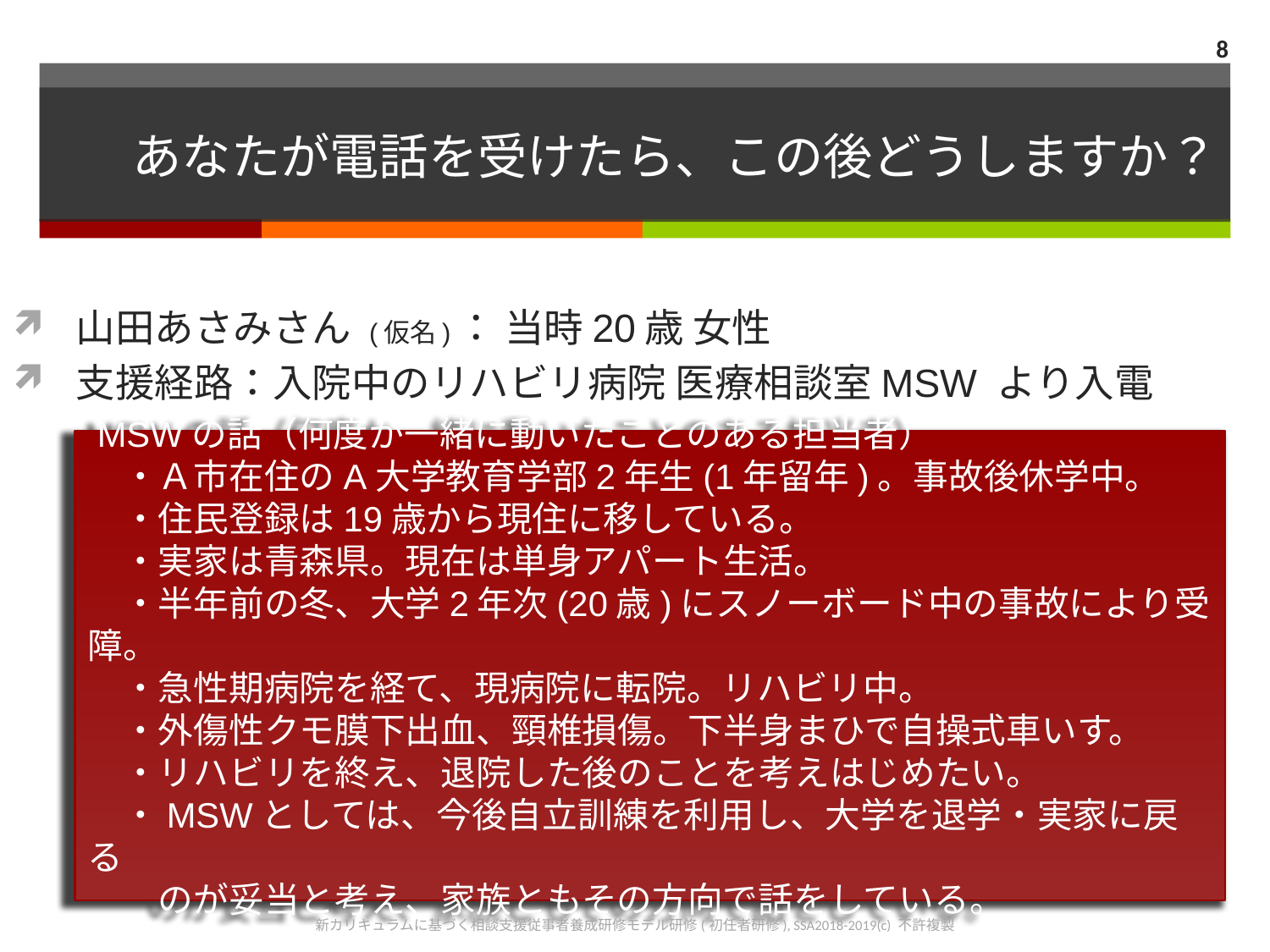

8
# あなたが電話を受けたら、この後どうしますか？
山田あさみさん (仮名)： 当時20歳 女性
支援経路：入院中のリハビリ病院 医療相談室MSW より入電
 MSWの話（何度か一緒に動いたことのある担当者）
　・Ａ市在住のA大学教育学部2年生(1年留年)。事故後休学中。
　・住民登録は19歳から現住に移している。
　・実家は青森県。現在は単身アパート生活。
　・半年前の冬、大学2年次(20歳)にスノーボード中の事故により受障。
　・急性期病院を経て、現病院に転院。リハビリ中。
　・外傷性クモ膜下出血、頸椎損傷。下半身まひで自操式車いす。
　・リハビリを終え、退院した後のことを考えはじめたい。
　・MSWとしては、今後自立訓練を利用し、大学を退学・実家に戻る
　　のが妥当と考え、家族ともその方向で話をしている。
新カリキュラムに基づく相談支援従事者養成研修モデル研修(初任者研修), SSA2018-2019(c) 不許複製